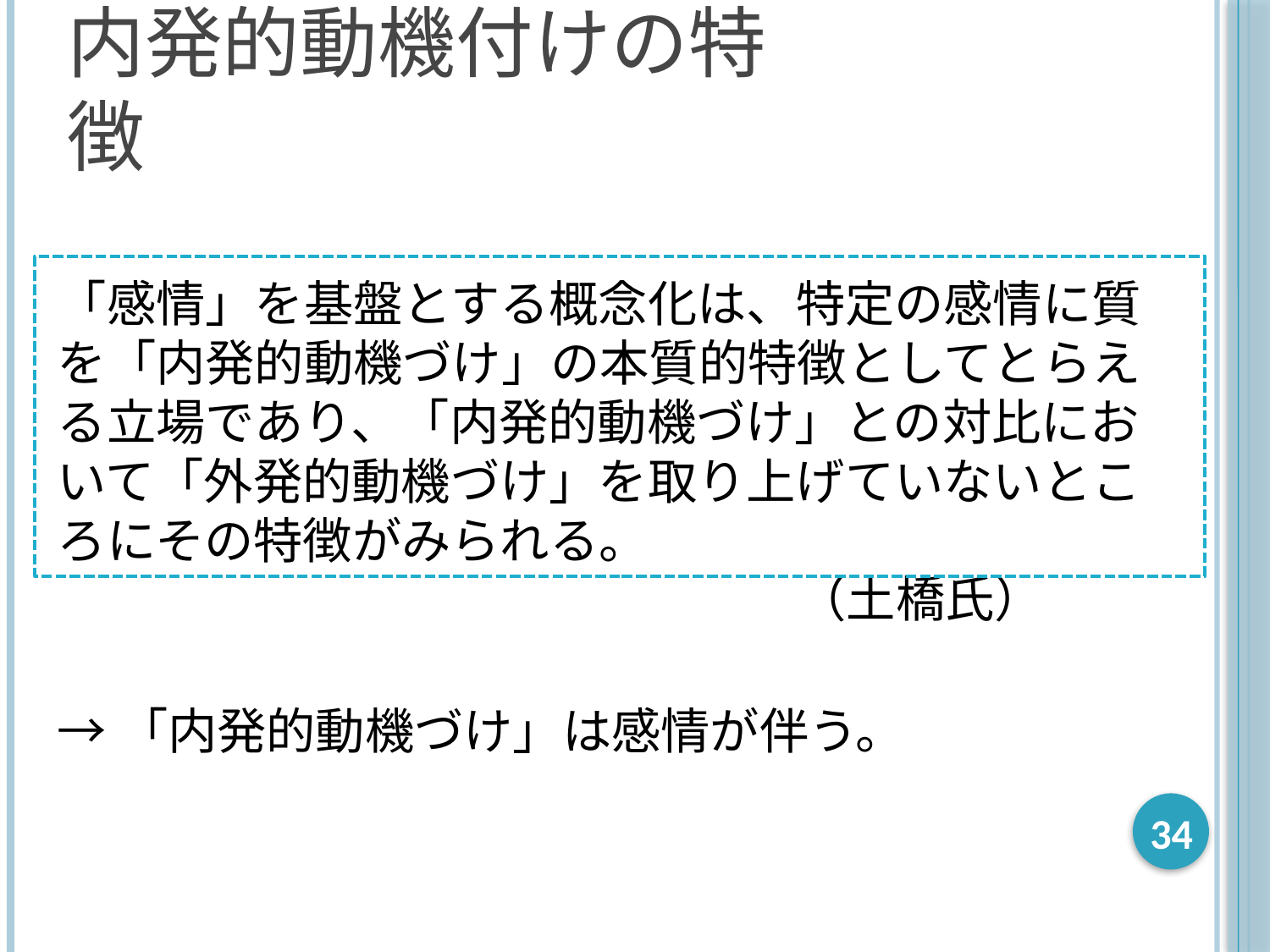

# 内発的動機付けの特徴

「感情」を基盤とする概念化は、特定の感情に質を「内発的動機づけ」の本質的特徴としてとらえる立場であり、「内発的動機づけ」との対比において「外発的動機づけ」を取り上げていないところにその特徴がみられる。　　　　　　　　　　　　　　　　　　　　　　　　　（土橋氏）

→「内発的動機づけ」は感情が伴う。
34